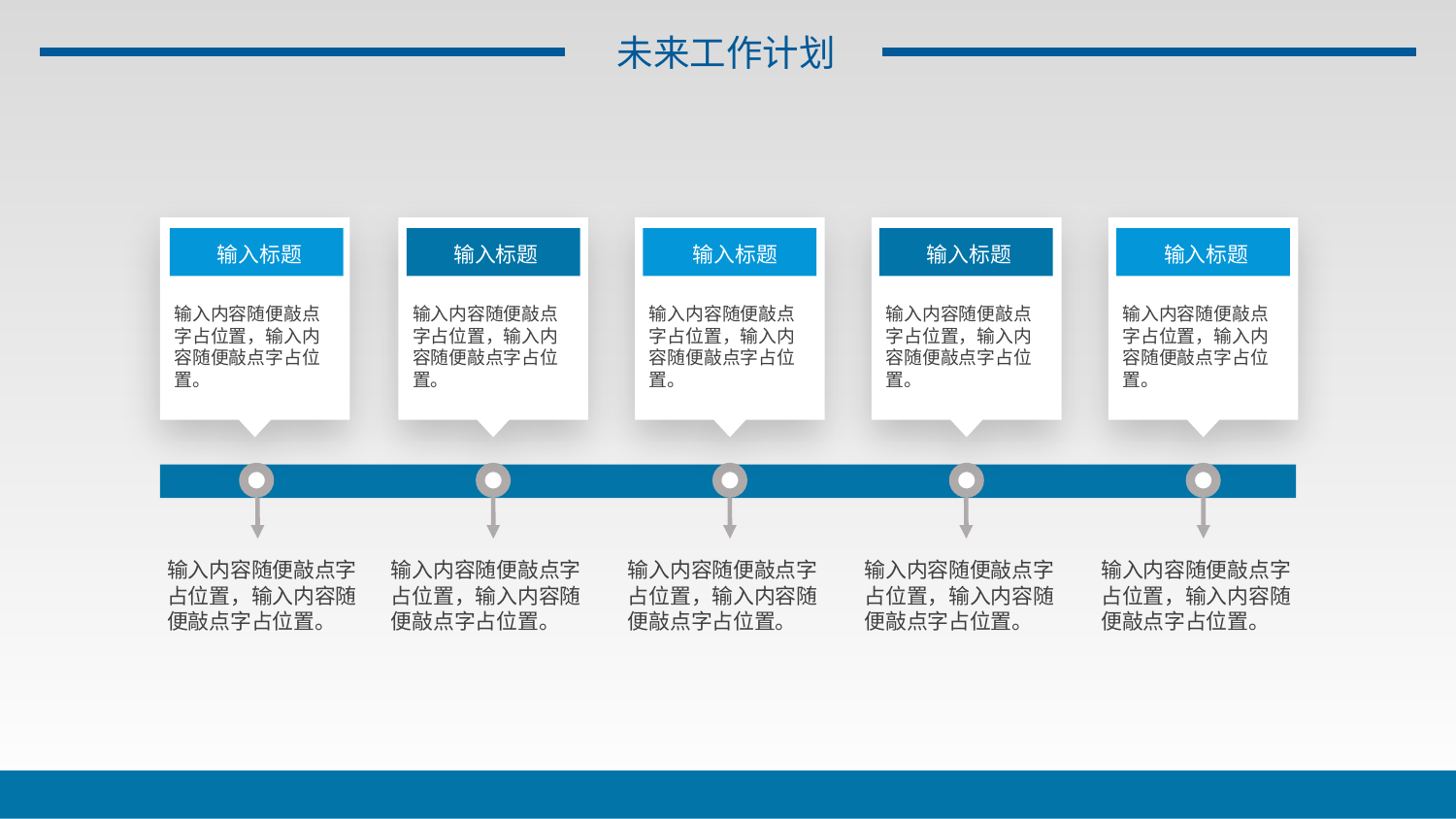

未来工作计划

输入标题
输入标题
输入标题
输入标题
输入标题
输入内容随便敲点字占位置，输入内容随便敲点字占位置。
输入内容随便敲点字占位置，输入内容随便敲点字占位置。
输入内容随便敲点字占位置，输入内容随便敲点字占位置。
输入内容随便敲点字占位置，输入内容随便敲点字占位置。
输入内容随便敲点字占位置，输入内容随便敲点字占位置。

输入内容随便敲点字占位置，输入内容随便敲点字占位置。
输入内容随便敲点字占位置，输入内容随便敲点字占位置。
输入内容随便敲点字占位置，输入内容随便敲点字占位置。
输入内容随便敲点字占位置，输入内容随便敲点字占位置。
输入内容随便敲点字占位置，输入内容随便敲点字占位置。